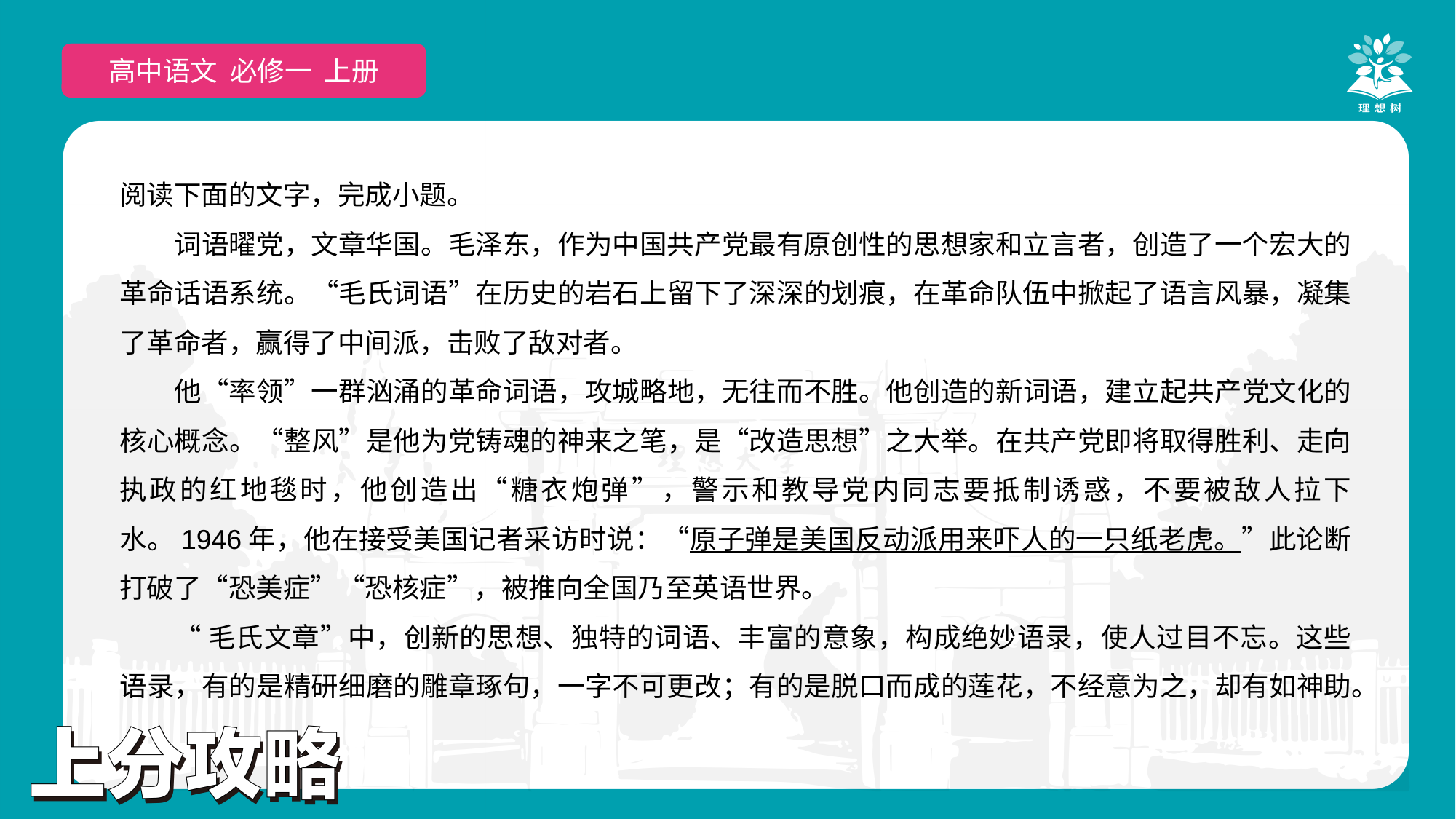

高中语文  选择性必修上
高中语文  必修一  上册
阅读下面的文字，完成小题。
词语曜党，文章华国。毛泽东，作为中国共产党最有原创性的思想家和立言者，创造了一个宏大的革命话语系统。“毛氏词语”在历史的岩石上留下了深深的划痕，在革命队伍中掀起了语言风暴，凝集了革命者，赢得了中间派，击败了敌对者。
他“率领”一群汹涌的革命词语，攻城略地，无往而不胜。他创造的新词语，建立起共产党文化的核心概念。“整风”是他为党铸魂的神来之笔，是“改造思想”之大举。在共产党即将取得胜利、走向执政的红地毯时，他创造出“糖衣炮弹”，警示和教导党内同志要抵制诱惑，不要被敌人拉下水。1946年，他在接受美国记者采访时说：“原子弹是美国反动派用来吓人的一只纸老虎。”此论断打破了“恐美症”“恐核症”，被推向全国乃至英语世界。
“毛氏文章”中，创新的思想、独特的词语、丰富的意象，构成绝妙语录，使人过目不忘。这些语录，有的是精研细磨的雕章琢句，一字不可更改；有的是脱口而成的莲花，不经意为之，却有如神助。